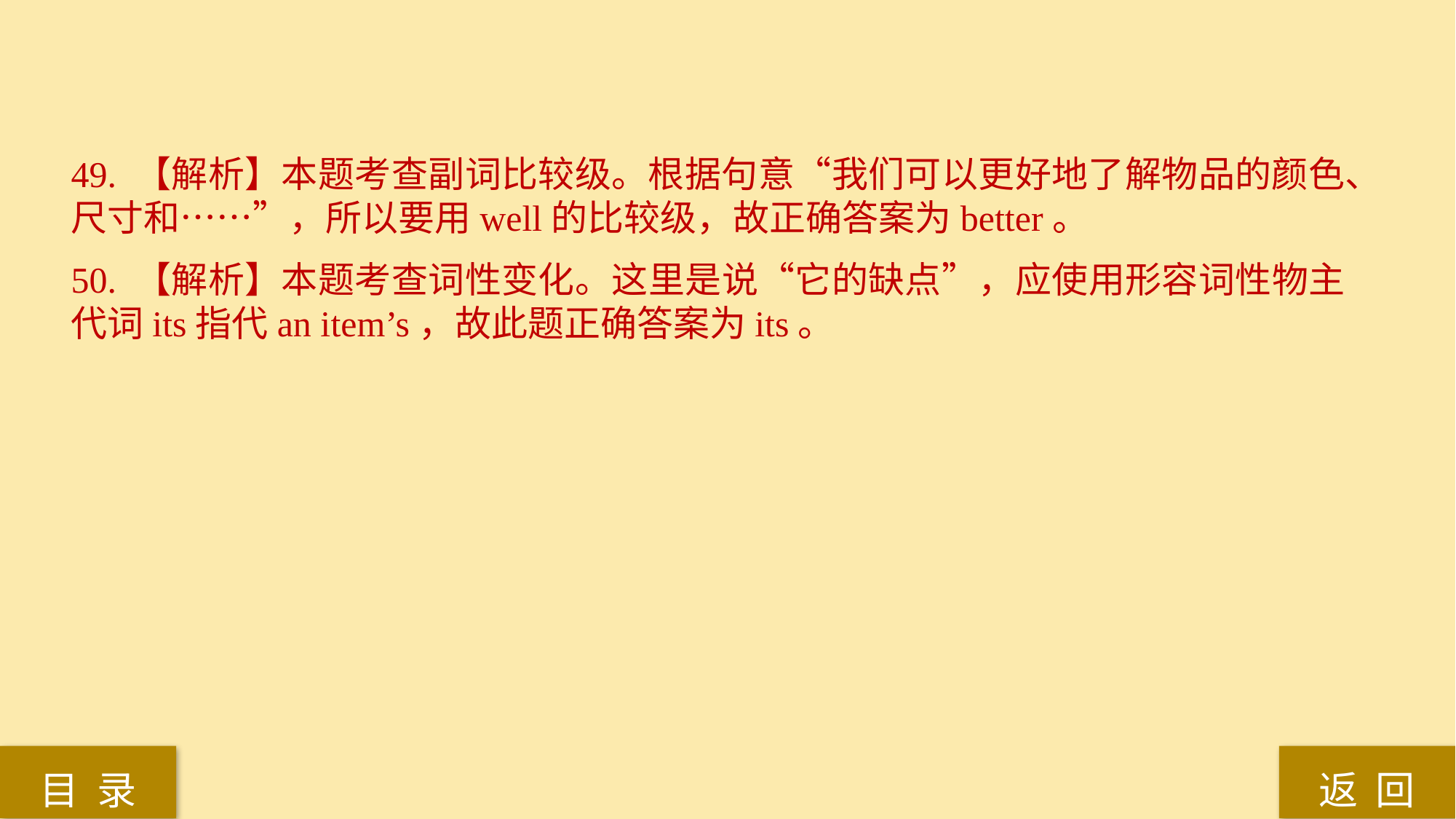

49. 【解析】本题考查副词比较级。根据句意“我们可以更好地了解物品的颜色、尺寸和……”，所以要用well的比较级，故正确答案为better。
50. 【解析】本题考查词性变化。这里是说“它的缺点”，应使用形容词性物主代词its指代an item’s，故此题正确答案为its。
返  回